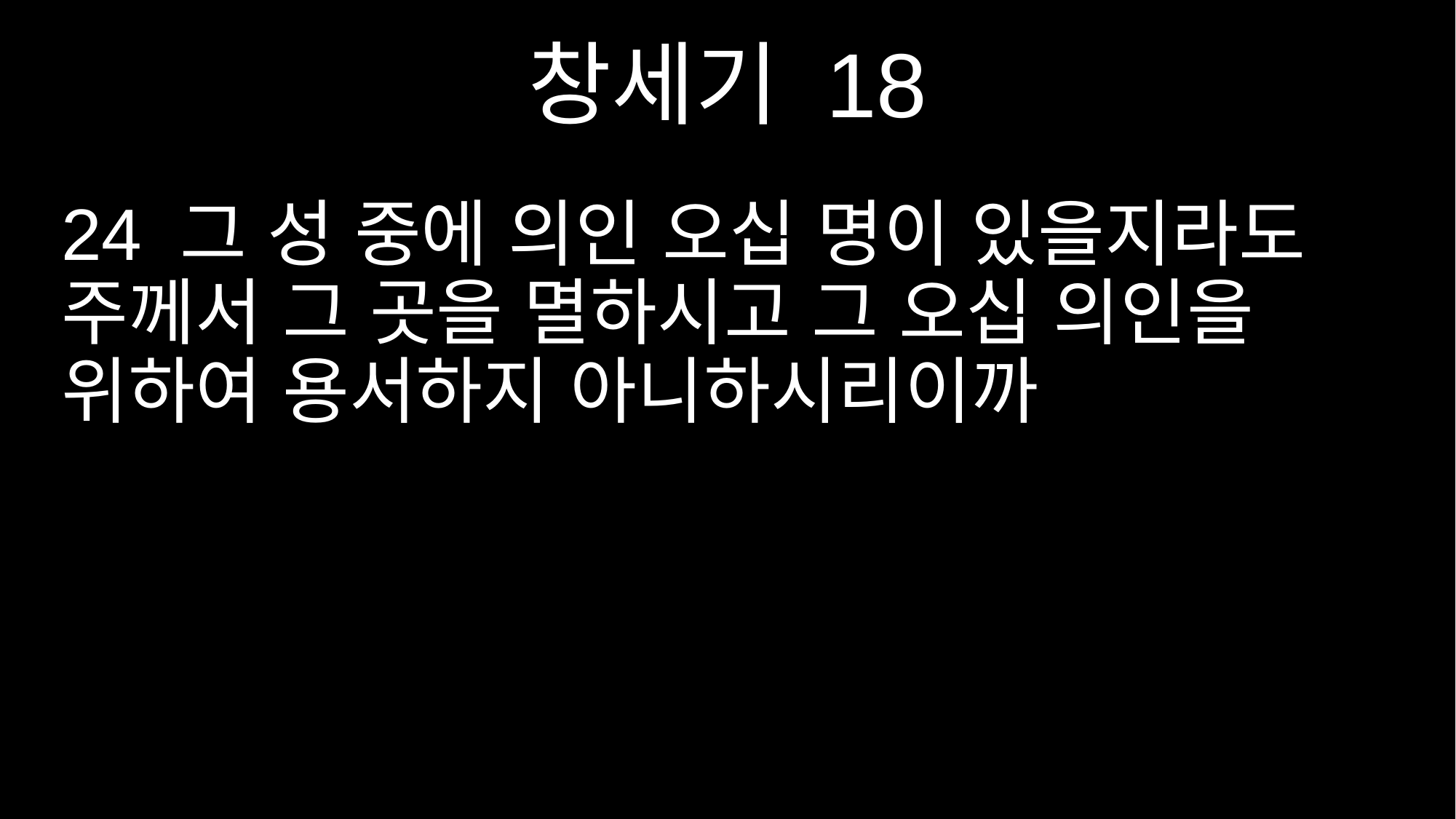

창세기 18
24 그 성 중에 의인 오십 명이 있을지라도 주께서 그 곳을 멸하시고 그 오십 의인을 위하여 용서하지 아니하시리이까